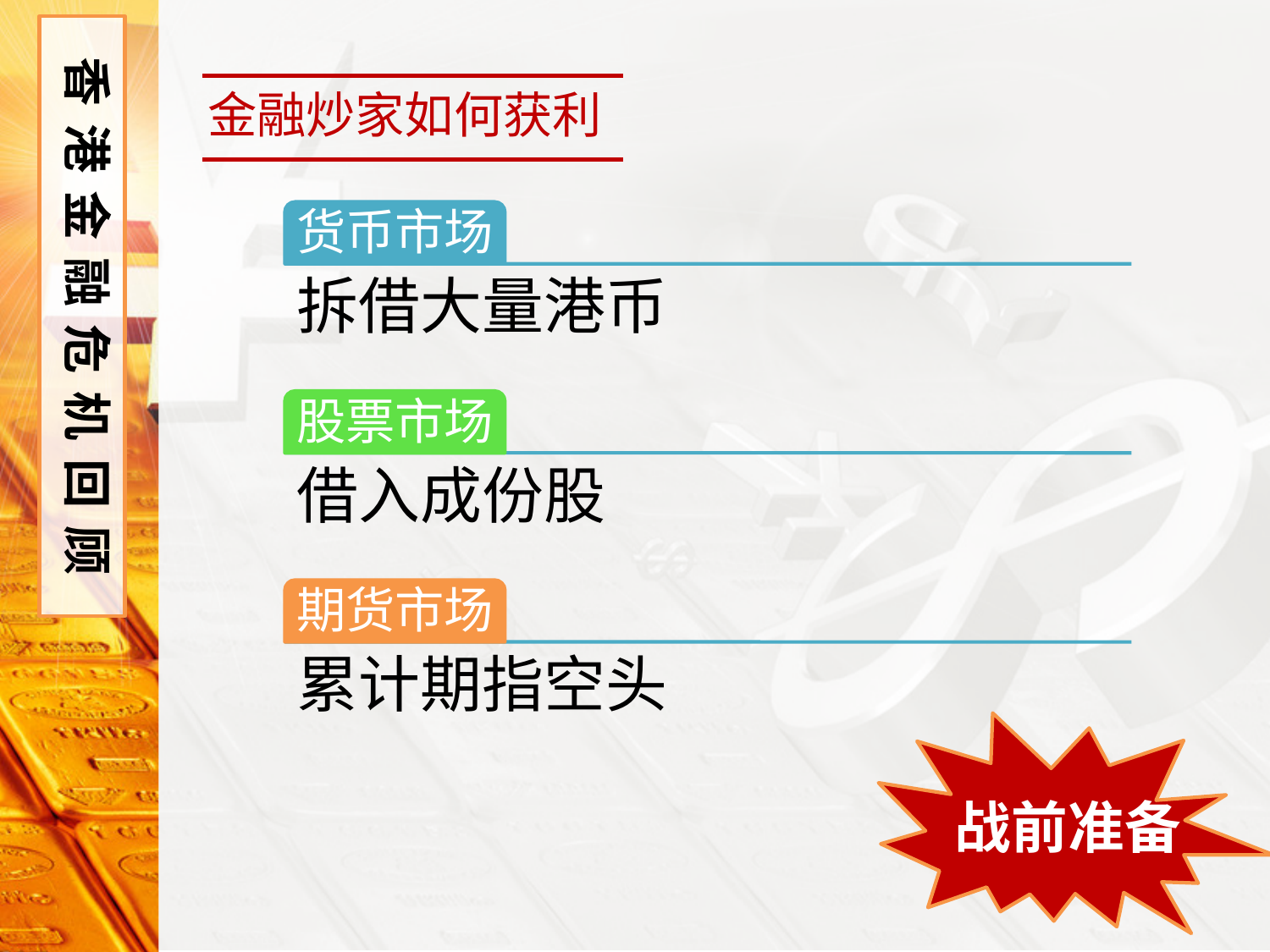

香港金融危机回顾
金融炒家如何获利
货币市场

拆借大量港币
股票市场

借入成份股
期货市场

累计期指空头

战前准备